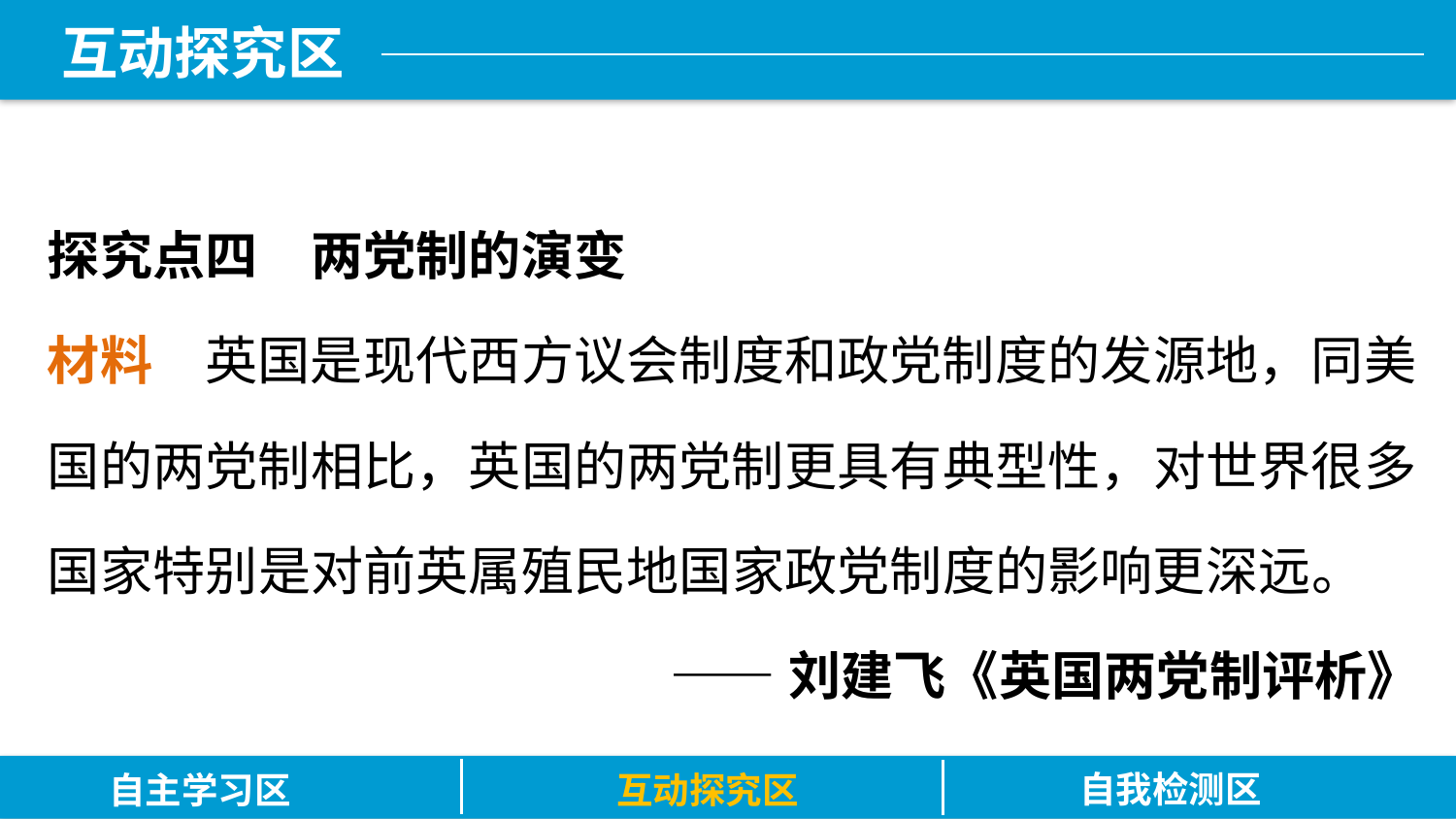

探究点四　两党制的演变
材料　英国是现代西方议会制度和政党制度的发源地，同美国的两党制相比，英国的两党制更具有典型性，对世界很多国家特别是对前英属殖民地国家政党制度的影响更深远。
——刘建飞《英国两党制评析》
自我检测区
自主学习区
互动探究区